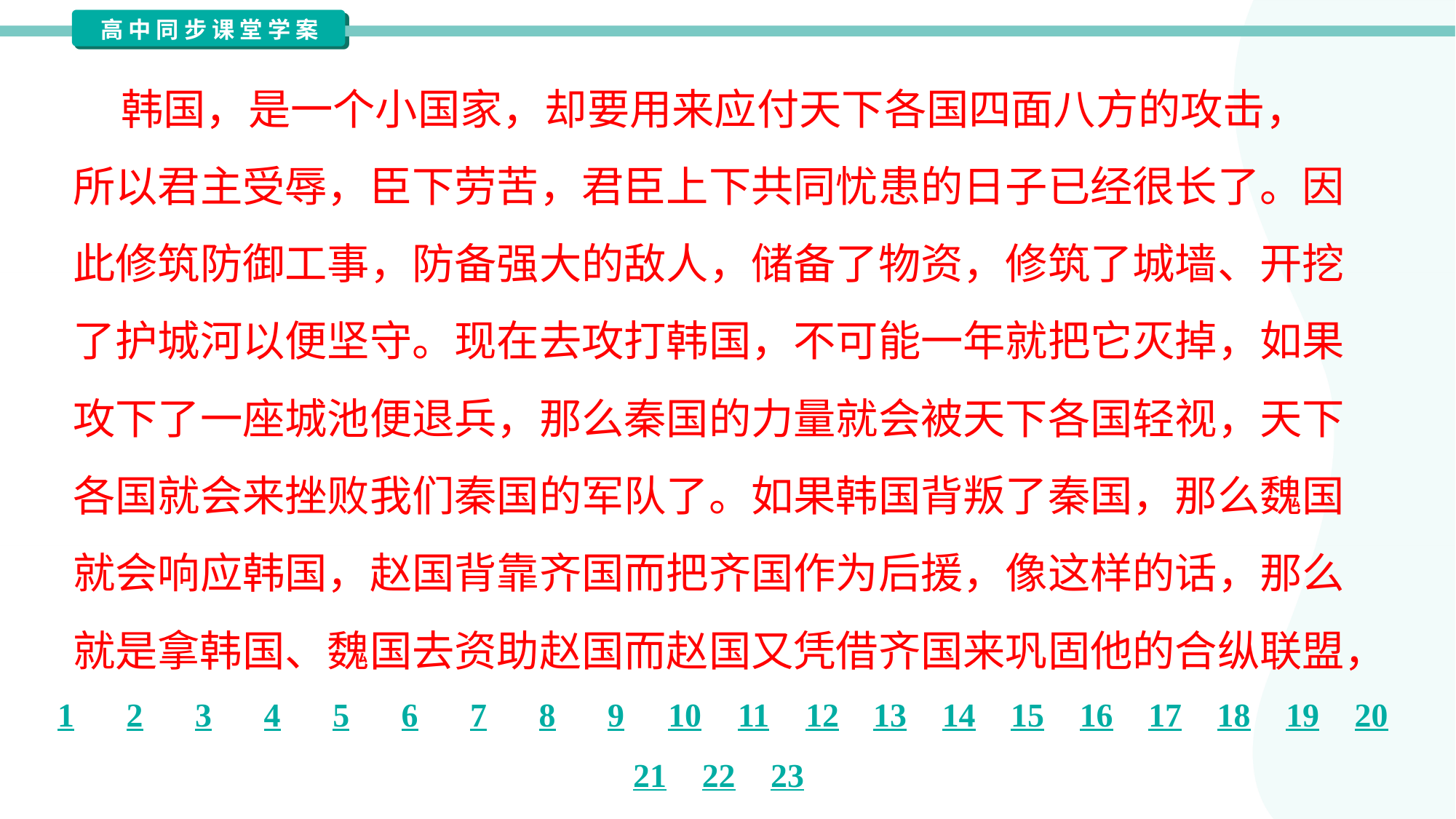

韩国，是一个小国家，却要用来应付天下各国四面八方的攻击，
所以君主受辱，臣下劳苦，君臣上下共同忧患的日子已经很长了。因
此修筑防御工事，防备强大的敌人，储备了物资，修筑了城墙、开挖
了护城河以便坚守。现在去攻打韩国，不可能一年就把它灭掉，如果
攻下了一座城池便退兵，那么秦国的力量就会被天下各国轻视，天下
各国就会来挫败我们秦国的军队了。如果韩国背叛了秦国，那么魏国
就会响应韩国，赵国背靠齐国而把齐国作为后援，像这样的话，那么
就是拿韩国、魏国去资助赵国而赵国又凭借齐国来巩固他的合纵联盟，